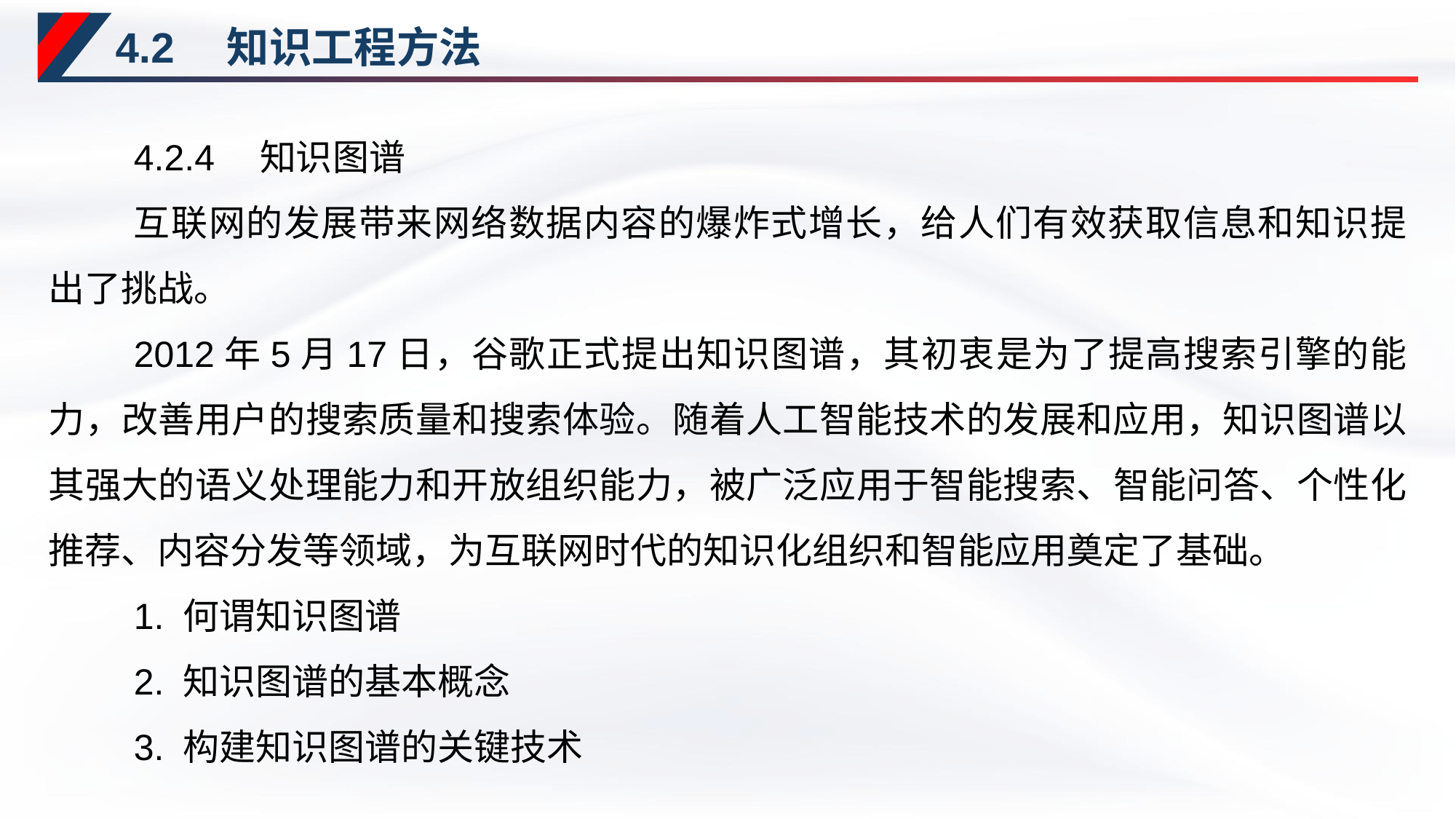

# 4.2　知识工程方法
4.2.4　知识图谱
互联网的发展带来网络数据内容的爆炸式增长，给人们有效获取信息和知识提出了挑战。
2012年5月17日，谷歌正式提出知识图谱，其初衷是为了提高搜索引擎的能力，改善用户的搜索质量和搜索体验。随着人工智能技术的发展和应用，知识图谱以其强大的语义处理能力和开放组织能力，被广泛应用于智能搜索、智能问答、个性化推荐、内容分发等领域，为互联网时代的知识化组织和智能应用奠定了基础。
1. 何谓知识图谱
2. 知识图谱的基本概念
3. 构建知识图谱的关键技术